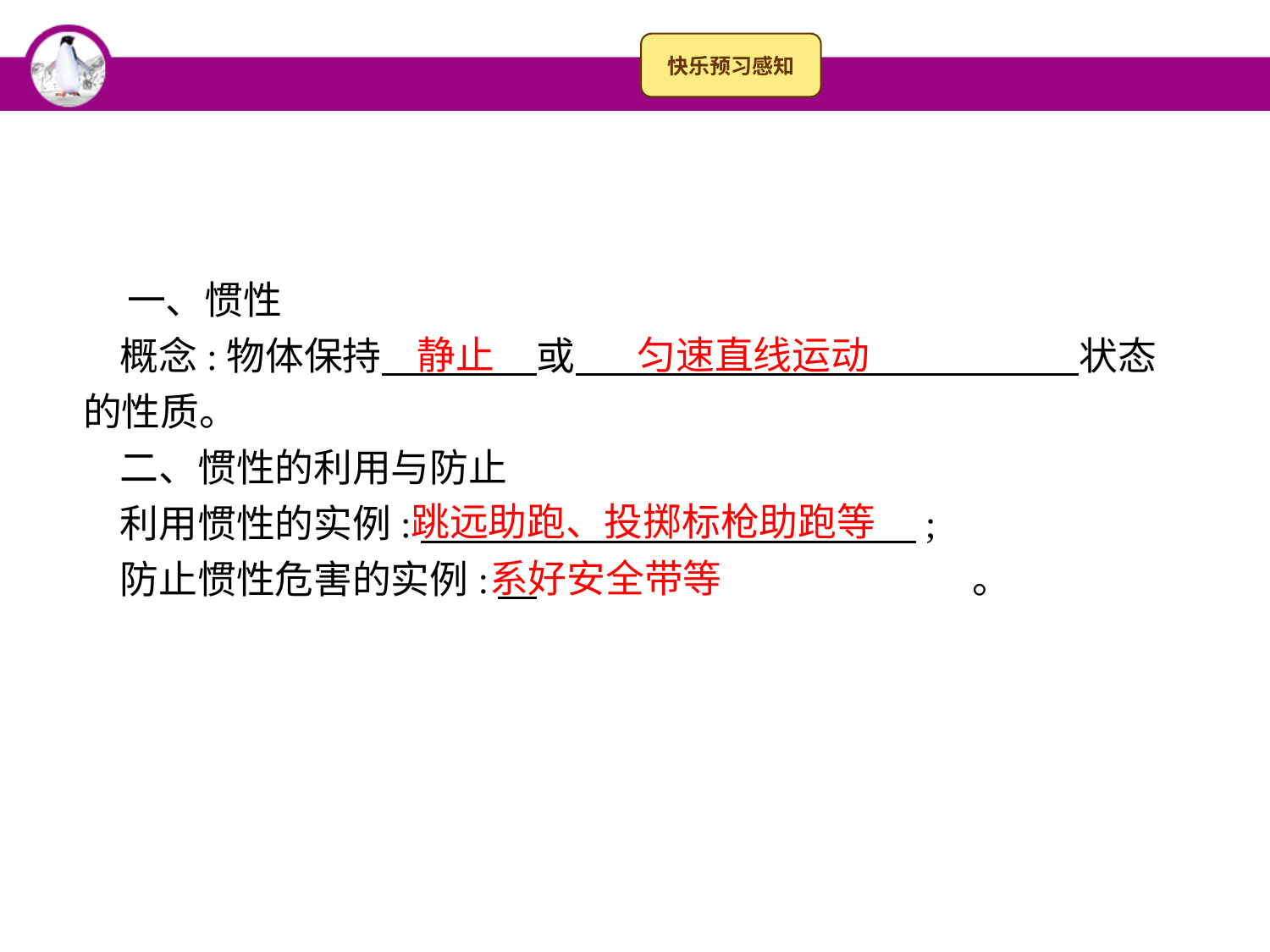

一、惯性
概念:物体保持　　　　或　　　　　　　　　　　　　状态的性质。
二、惯性的利用与防止
利用惯性的实例:　　　　　　　　　　　        ;
防止惯性危害的实例:　				。
静止　            匀速直线运动
跳远助跑、投掷标枪助跑等
系好安全带等